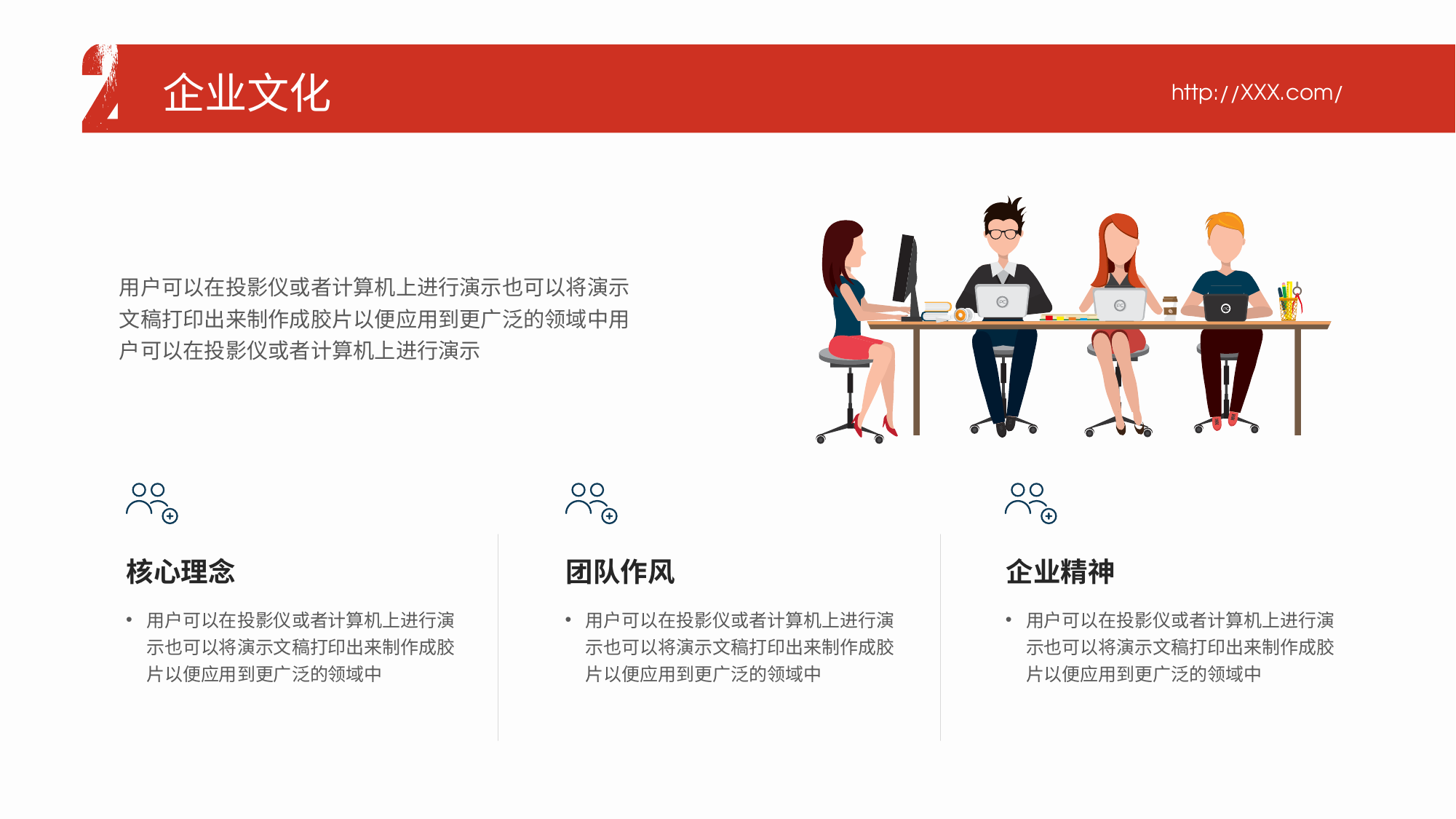

企业文化
http://XXX.com/

用户可以在投影仪或者计算机上进行演示也可以将演示文稿打印出来制作成胶片以便应用到更广泛的领域中用户可以在投影仪或者计算机上进行演示

核心理念
用户可以在投影仪或者计算机上进行演示也可以将演示文稿打印出来制作成胶片以便应用到更广泛的领域中
团队作风
用户可以在投影仪或者计算机上进行演示也可以将演示文稿打印出来制作成胶片以便应用到更广泛的领域中
企业精神
用户可以在投影仪或者计算机上进行演示也可以将演示文稿打印出来制作成胶片以便应用到更广泛的领域中